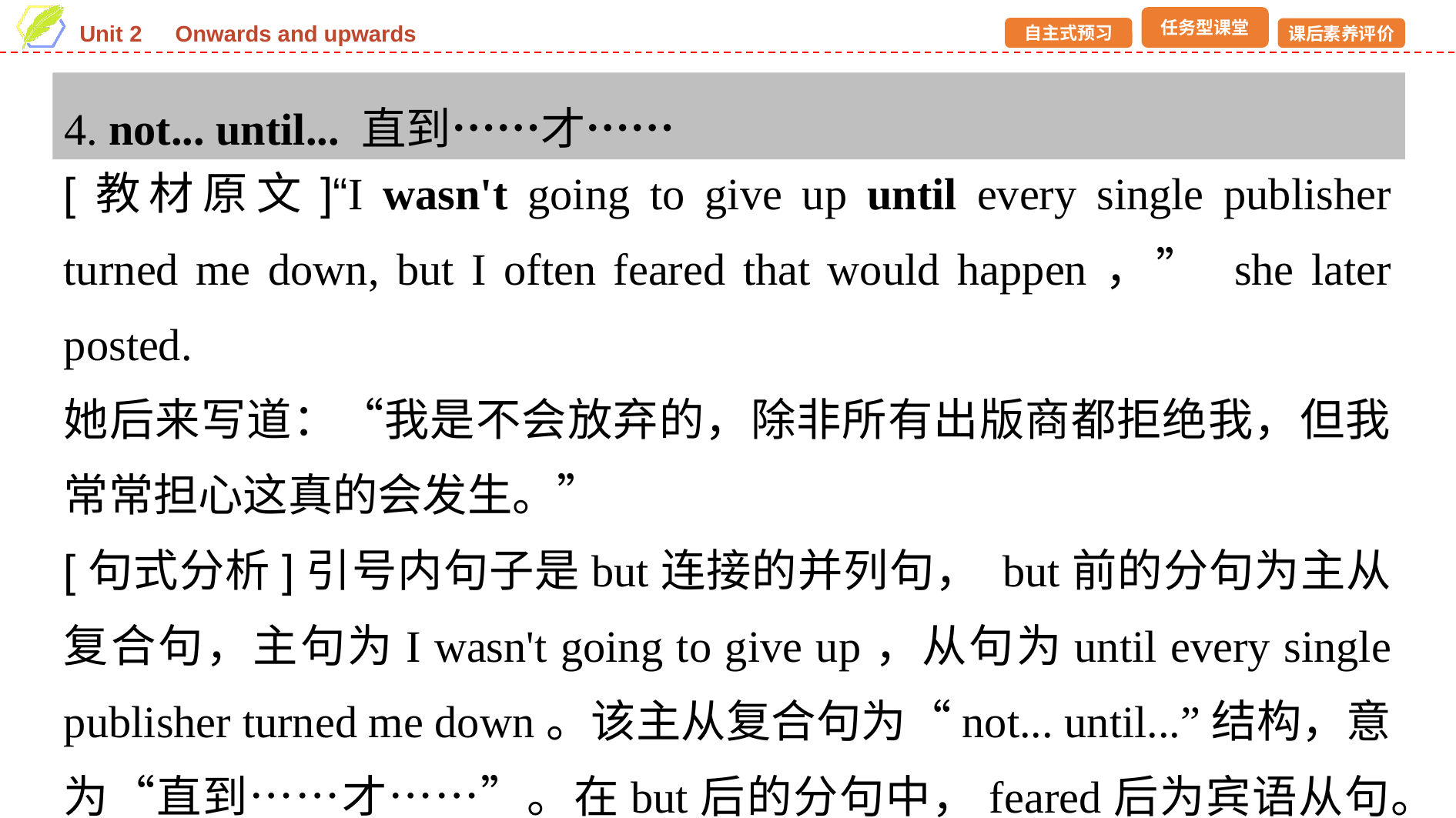

4. not... until... 直到……才……
[教材原文]“I wasn't going to give up until every single publisher turned me down, but I often feared that would happen，” she later posted.
她后来写道：“我是不会放弃的，除非所有出版商都拒绝我，但我常常担心这真的会发生。”
[句式分析]引号内句子是but连接的并列句， but前的分句为主从复合句，主句为I wasn't going to give up，从句为until every single publisher turned me down。该主从复合句为“not... until...”结构，意为“直到……才……”。在but后的分句中，feared后为宾语从句。